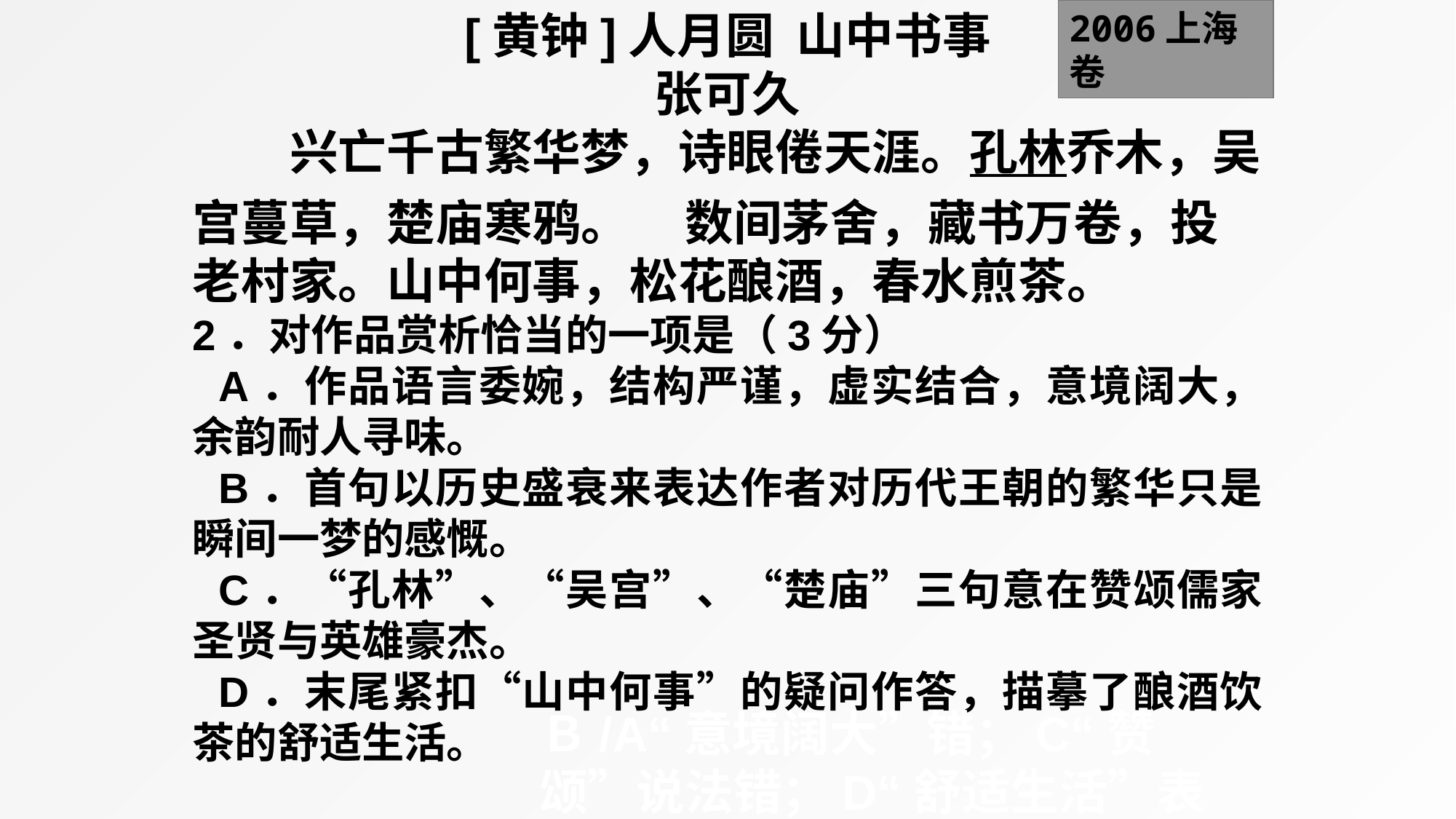

[黄钟]人月圆  山中书事
张可久
　　兴亡千古繁华梦，诗眼倦天涯。孔林乔木，吴宫蔓草，楚庙寒鸦。     数间茅舍，藏书万卷，投老村家。山中何事，松花酿酒，春水煎茶。
2．对作品赏析恰当的一项是（3分）
  A．作品语言委婉，结构严谨，虚实结合，意境阔大，余韵耐人寻味。
  B．首句以历史盛衰来表达作者对历代王朝的繁华只是瞬间一梦的感慨。
  C．“孔林”、“吴宫”、“楚庙”三句意在赞颂儒家圣贤与英雄豪杰。
  D．末尾紧扣“山中何事”的疑问作答，描摹了酿酒饮茶的舒适生活。
2006上海卷
Ｂ/A“意境阔大”错；C“赞颂”说法错；D“舒适生活”表述不当